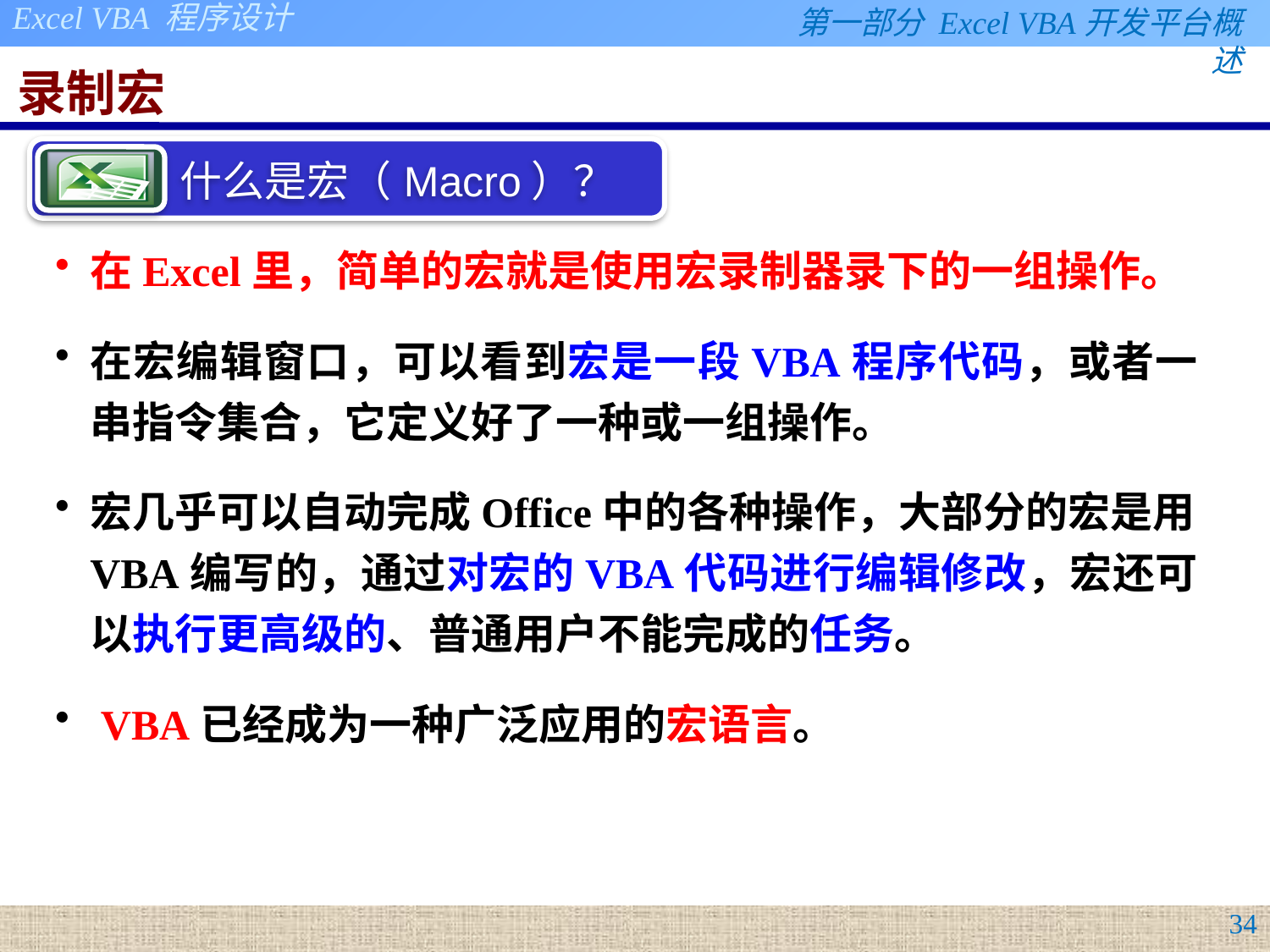

# 录制宏
什么是宏（Macro）？
在Excel里，简单的宏就是使用宏录制器录下的一组操作。
在宏编辑窗口，可以看到宏是一段VBA程序代码，或者一串指令集合，它定义好了一种或一组操作。
宏几乎可以自动完成Office中的各种操作，大部分的宏是用VBA编写的，通过对宏的VBA代码进行编辑修改，宏还可以执行更高级的、普通用户不能完成的任务。
 VBA已经成为一种广泛应用的宏语言。